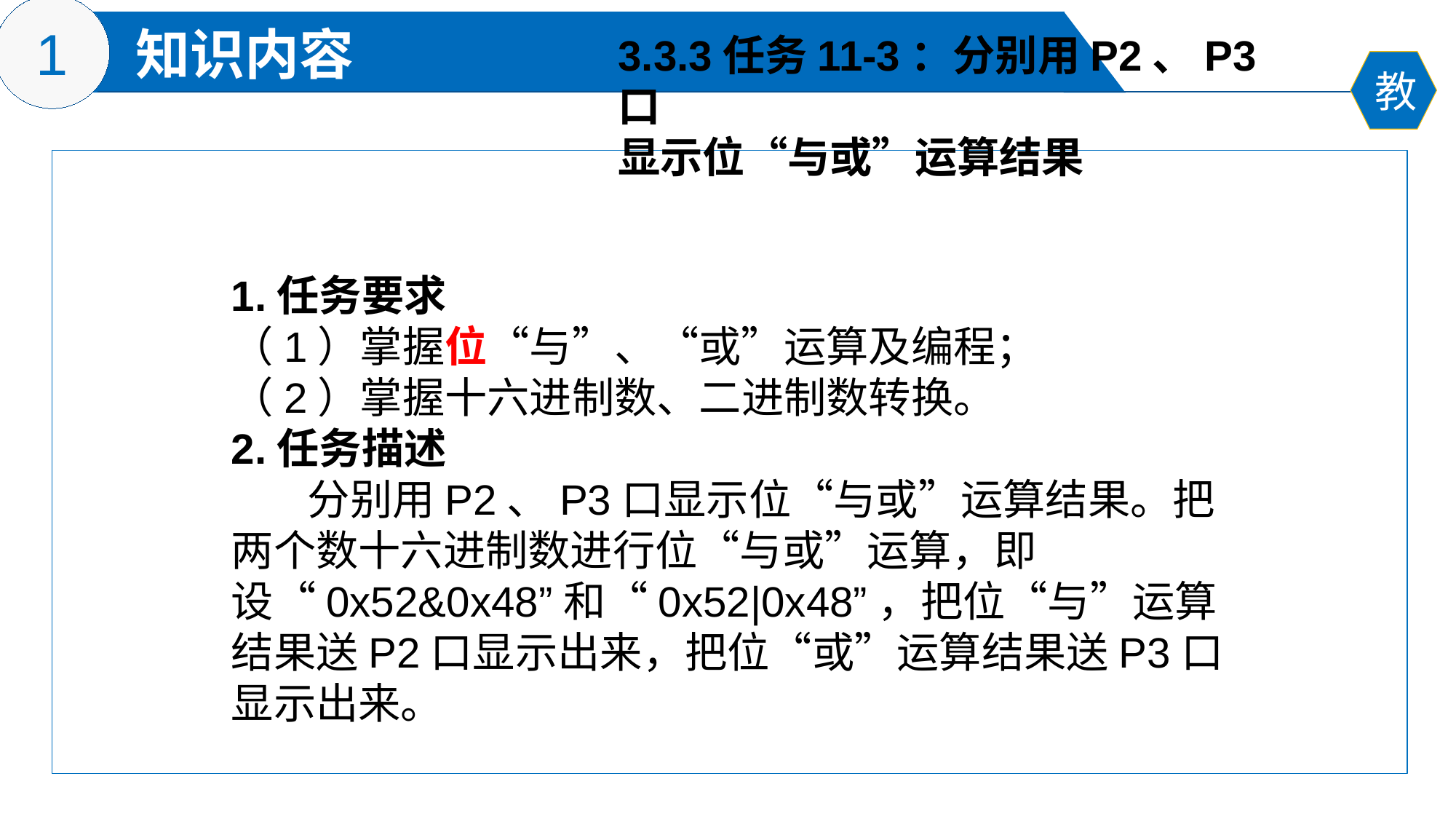

3.3.3任务11-3：分别用P2、P3口
显示位“与或”运算结果
1.任务要求
（1）掌握位“与”、“或”运算及编程；
（2）掌握十六进制数、二进制数转换。
2.任务描述
       分别用P2、P3口显示位“与或”运算结果。把两个数十六进制数进行位“与或”运算，即设“0x52&0x48”和“0x52|0x48”，把位“与”运算结果送P2口显示出来，把位“或”运算结果送P3口显示出来。